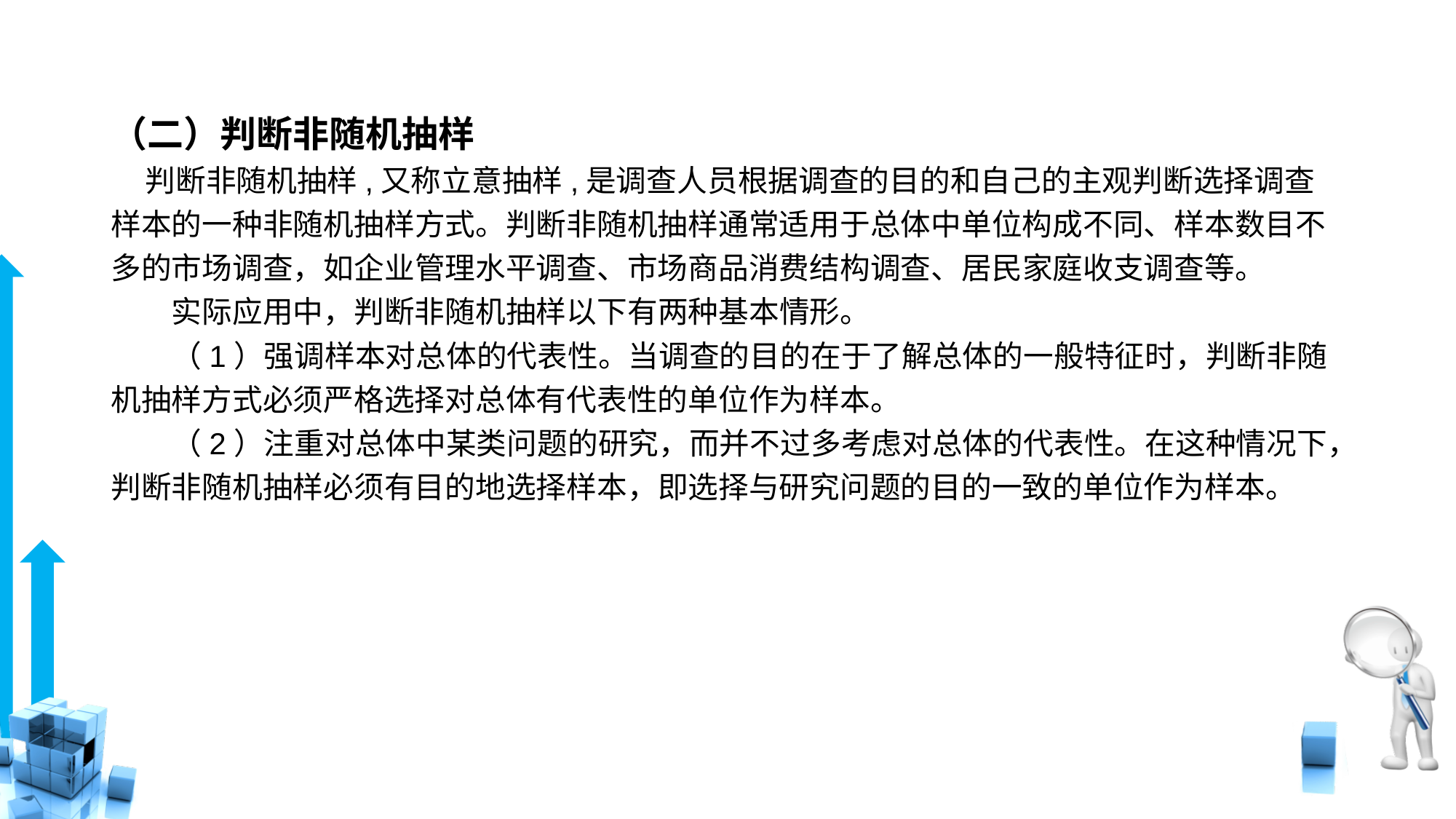

# （二）判断非随机抽样
    判断非随机抽样,又称立意抽样,是调查人员根据调查的目的和自己的主观判断选择调查样本的一种非随机抽样方式。判断非随机抽样通常适用于总体中单位构成不同、样本数目不多的市场调查，如企业管理水平调查、市场商品消费结构调查、居民家庭收支调查等。
　　实际应用中，判断非随机抽样以下有两种基本情形。
　　（1）强调样本对总体的代表性。当调查的目的在于了解总体的一般特征时，判断非随机抽样方式必须严格选择对总体有代表性的单位作为样本。
　　（2）注重对总体中某类问题的研究，而并不过多考虑对总体的代表性。在这种情况下，判断非随机抽样必须有目的地选择样本，即选择与研究问题的目的一致的单位作为样本。